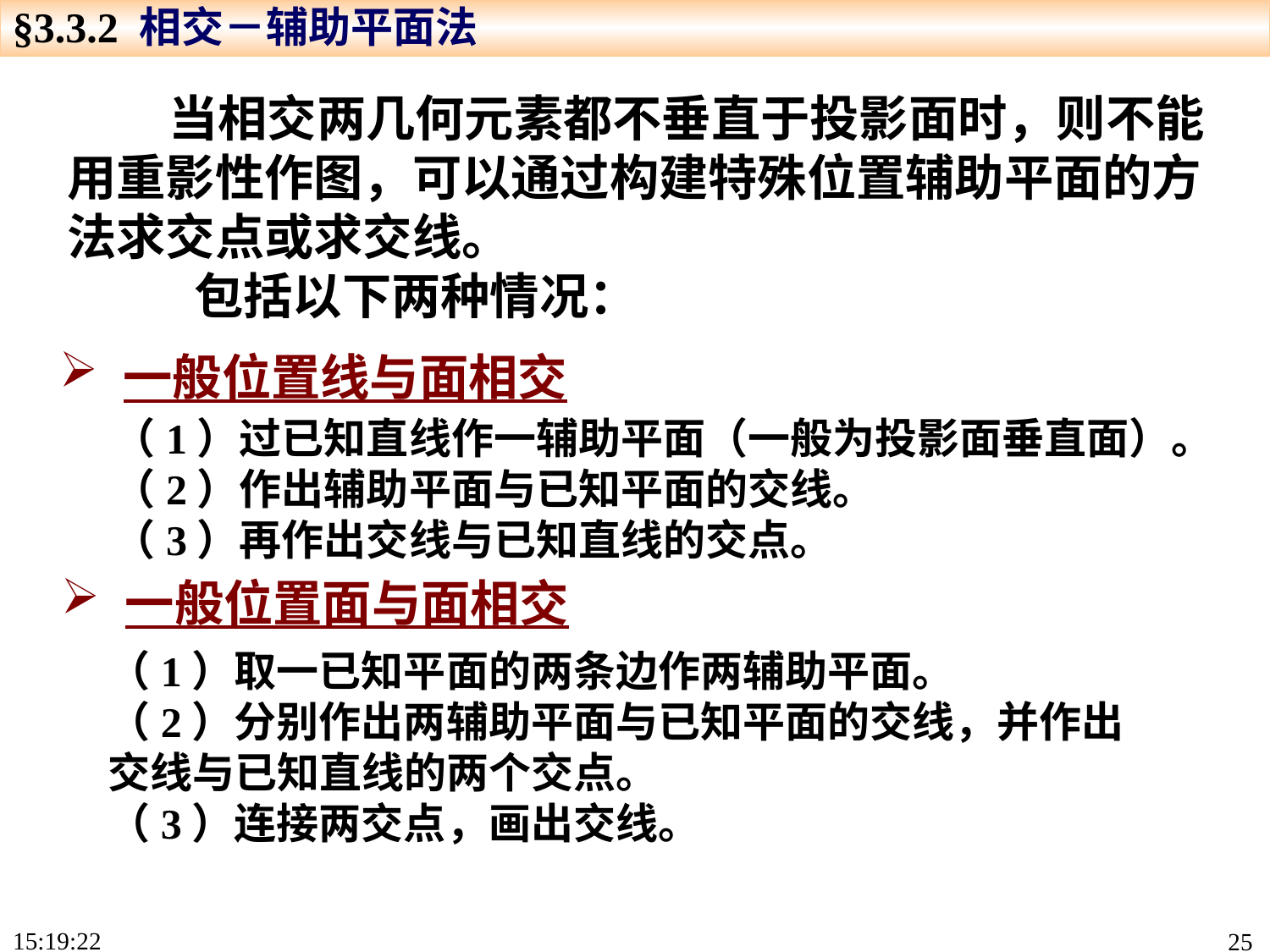

§3.3.2 相交－辅助平面法
        当相交两几何元素都不垂直于投影面时，则不能用重影性作图，可以通过构建特殊位置辅助平面的方法求交点或求交线。
	包括以下两种情况：
一般位置线与面相交
（1）过已知直线作一辅助平面（一般为投影面垂直面）。
（2）作出辅助平面与已知平面的交线。
（3）再作出交线与已知直线的交点。
一般位置面与面相交
（1）取一已知平面的两条边作两辅助平面。
（2）分别作出两辅助平面与已知平面的交线，并作出交线与已知直线的两个交点。
（3）连接两交点，画出交线。
15:19:22
25